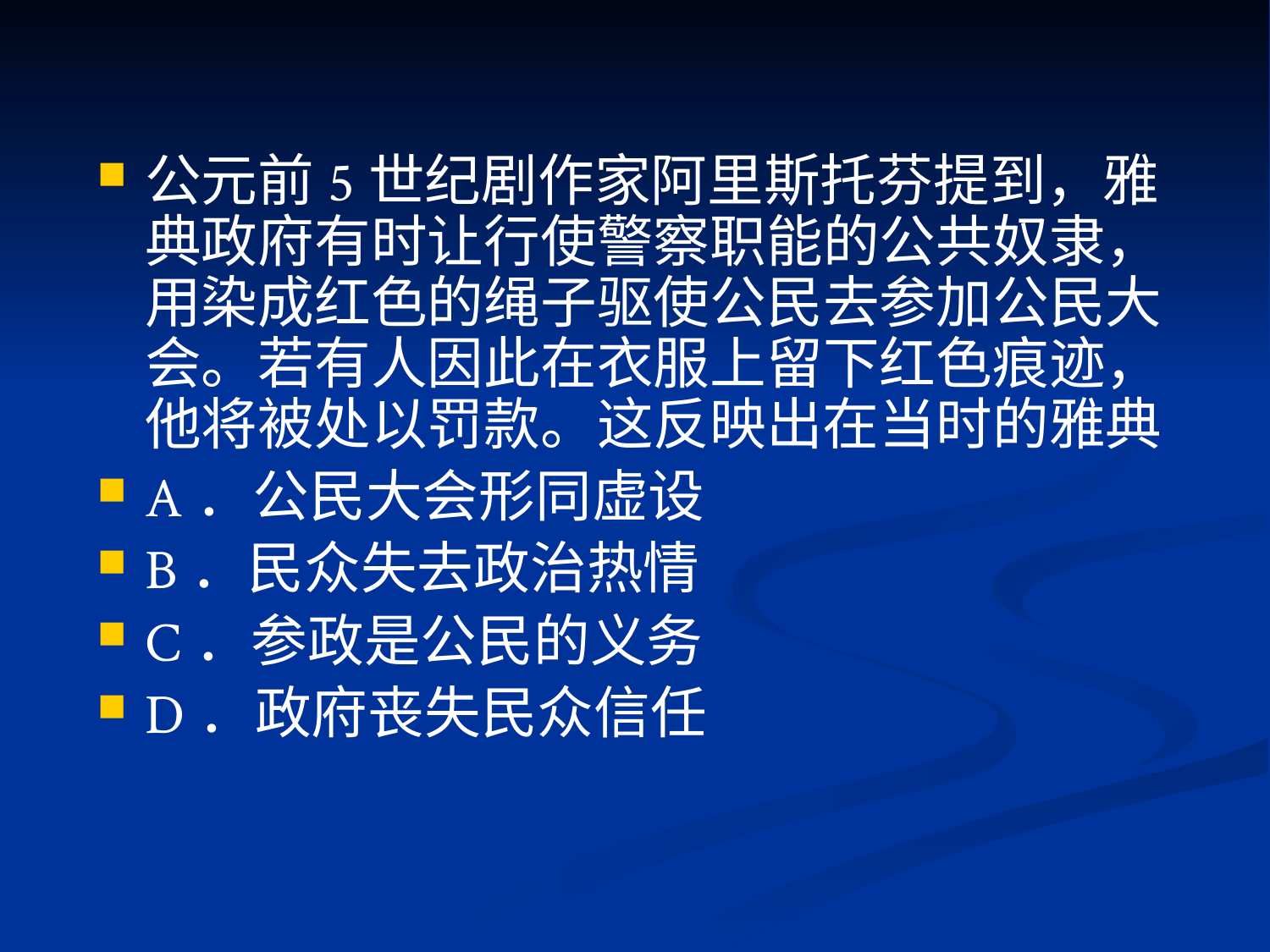

公元前5世纪剧作家阿里斯托芬提到，雅典政府有时让行使警察职能的公共奴隶，用染成红色的绳子驱使公民去参加公民大会。若有人因此在衣服上留下红色痕迹，他将被处以罚款。这反映出在当时的雅典
A．公民大会形同虚设
B．民众失去政治热情
C．参政是公民的义务
D．政府丧失民众信任